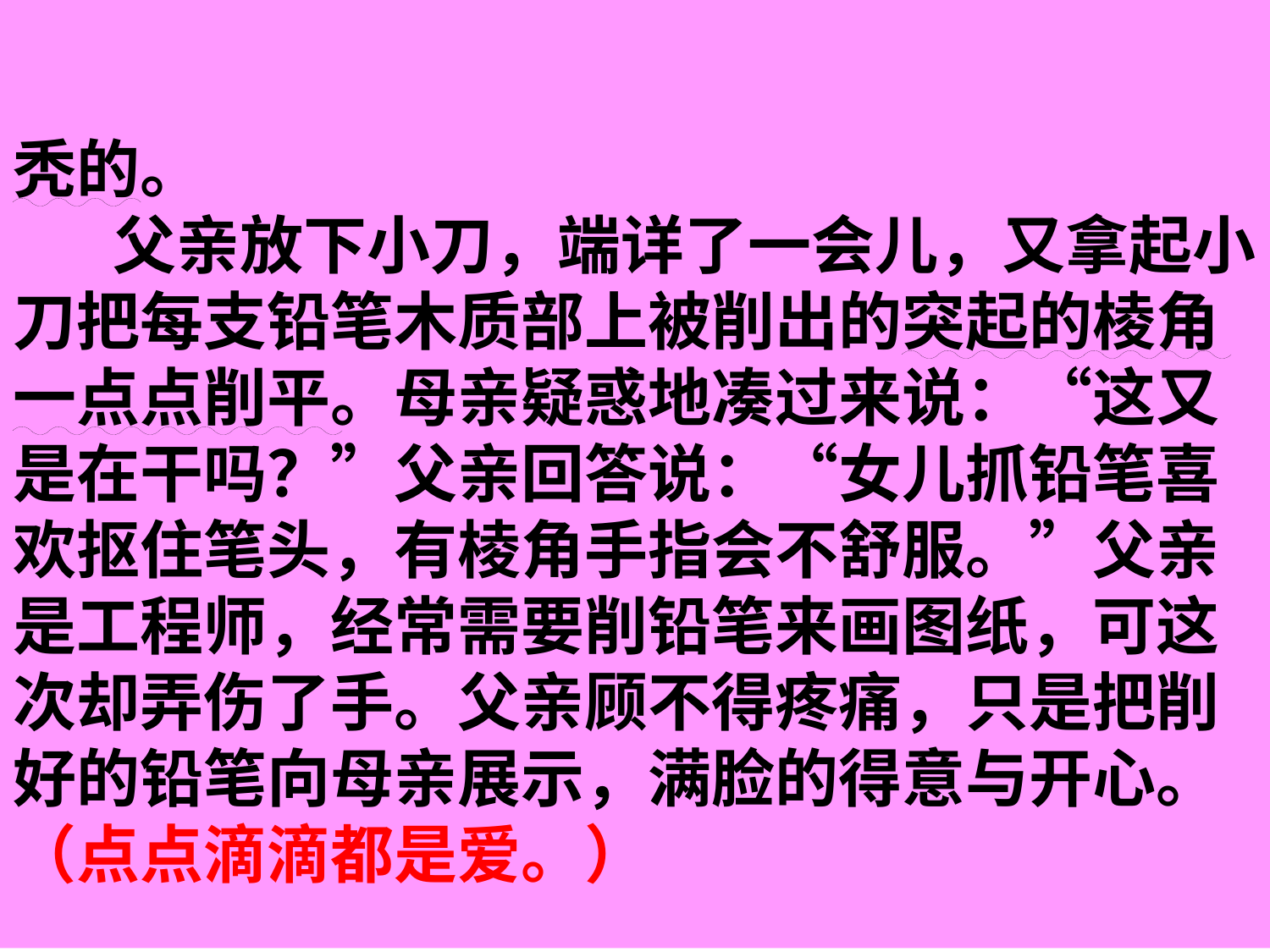

# 秃的。 父亲放下小刀，端详了一会儿，又拿起小刀把每支铅笔木质部上被削出的突起的棱角一点点削平。母亲疑惑地凑过来说：“这又是在干吗？”父亲回答说：“女儿抓铅笔喜欢抠住笔头，有棱角手指会不舒服。”父亲是工程师，经常需要削铅笔来画图纸，可这次却弄伤了手。父亲顾不得疼痛，只是把削好的铅笔向母亲展示，满脸的得意与开心。（点点滴滴都是爱。）